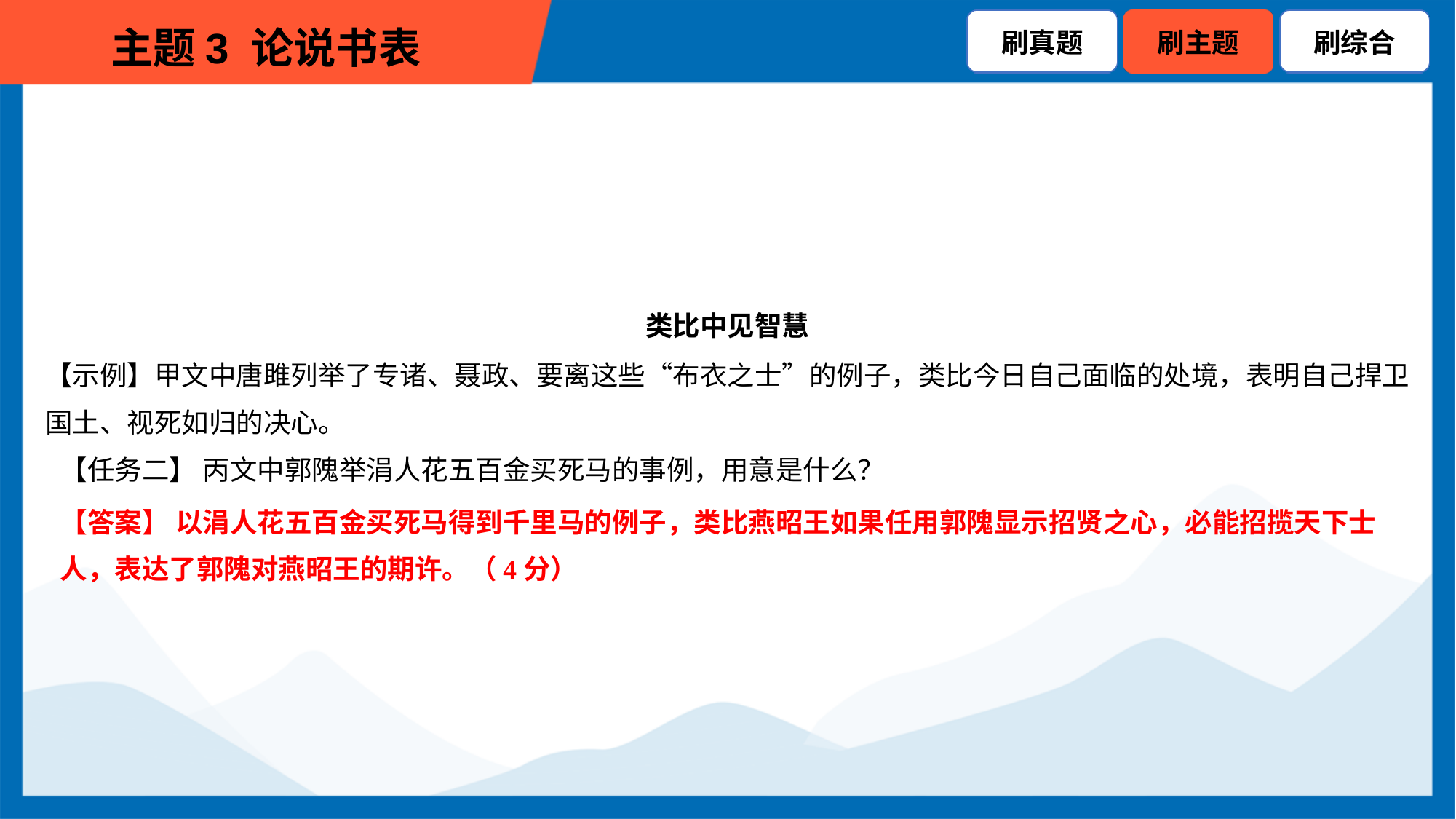

类比中见智慧
【示例】甲文中唐雎列举了专诸、聂政、要离这些“布衣之士”的例子，类比今日自己面临的处境，表明自己捍卫
国土、视死如归的决心。
【任务二】 丙文中郭隗举涓人花五百金买死马的事例，用意是什么？
【答案】 以涓人花五百金买死马得到千里马的例子，类比燕昭王如果任用郭隗显示招贤之心，必能招揽天下士
人，表达了郭隗对燕昭王的期许。（4分）